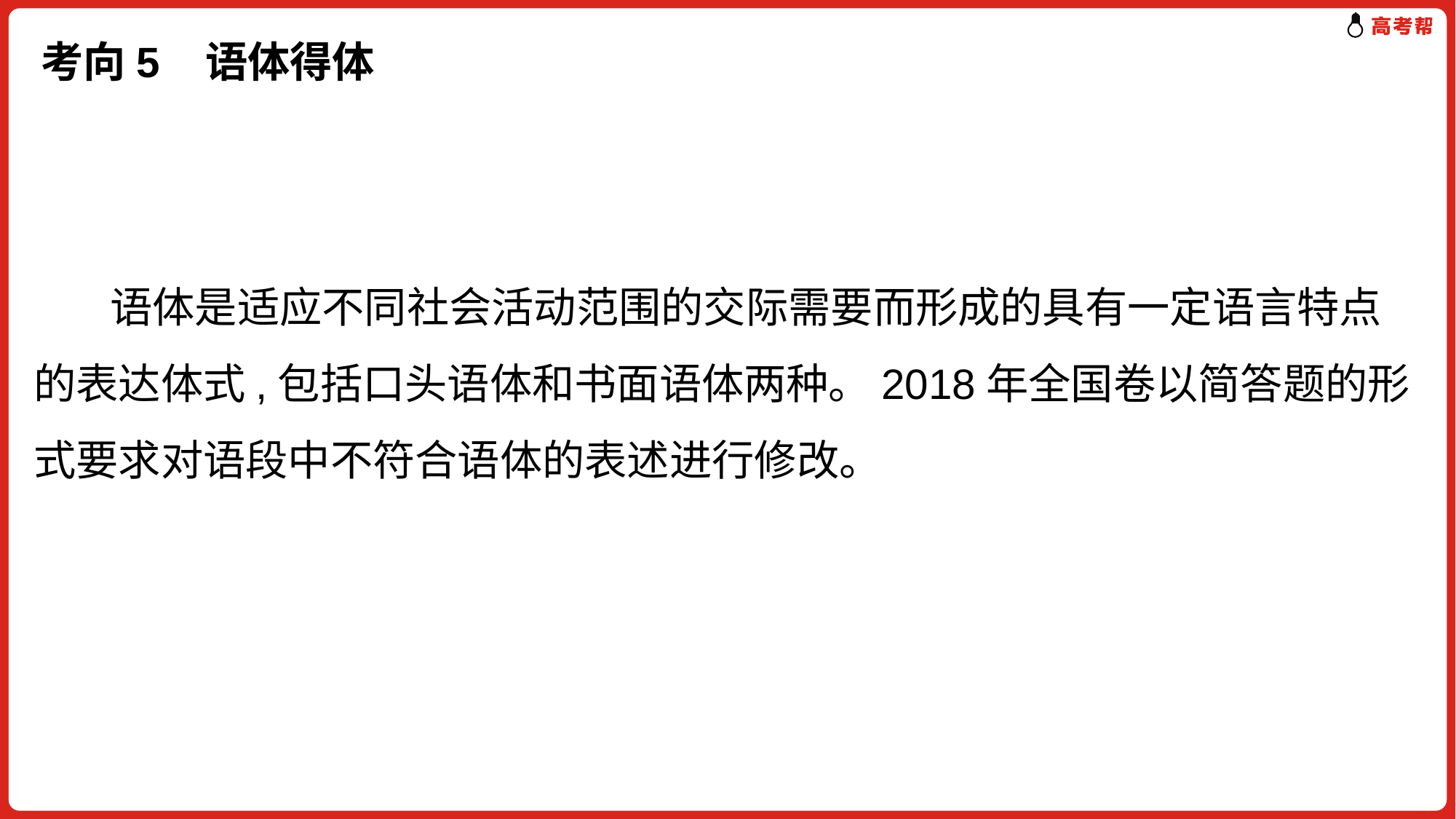

# 考向5   语体得体
       语体是适应不同社会活动范围的交际需要而形成的具有一定语言特点的表达体式,包括口头语体和书面语体两种。2018年全国卷以简答题的形式要求对语段中不符合语体的表述进行修改。